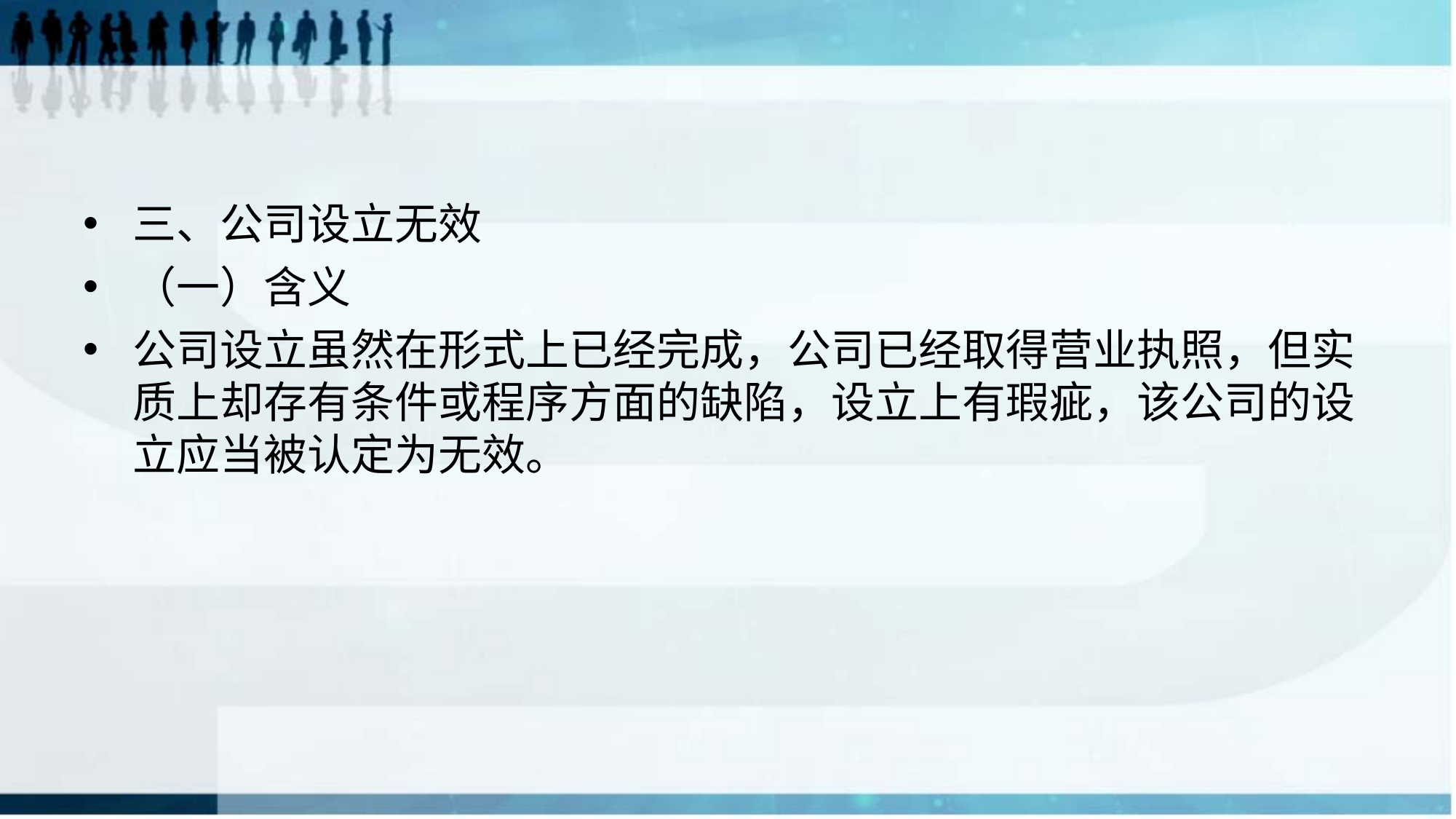

#
三、公司设立无效
（一）含义
公司设立虽然在形式上已经完成，公司已经取得营业执照，但实质上却存有条件或程序方面的缺陷，设立上有瑕疵，该公司的设立应当被认定为无效。